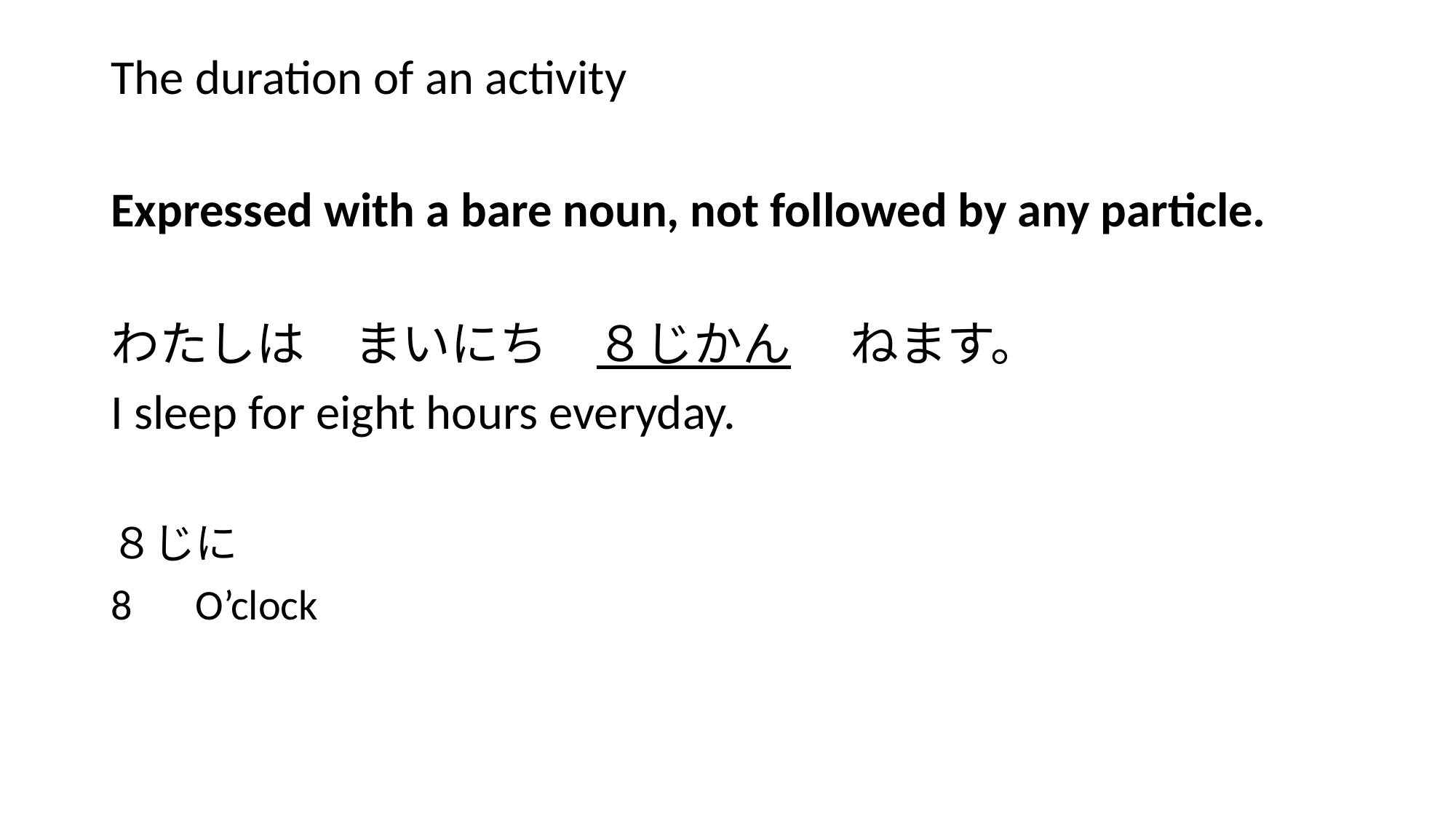

# The duration of an activity

Expressed with a bare noun, not followed by any particle.

わたしは　まいにち　８じかん 　ねます。
I sleep for eight hours everyday.

８じに
8　O’clock